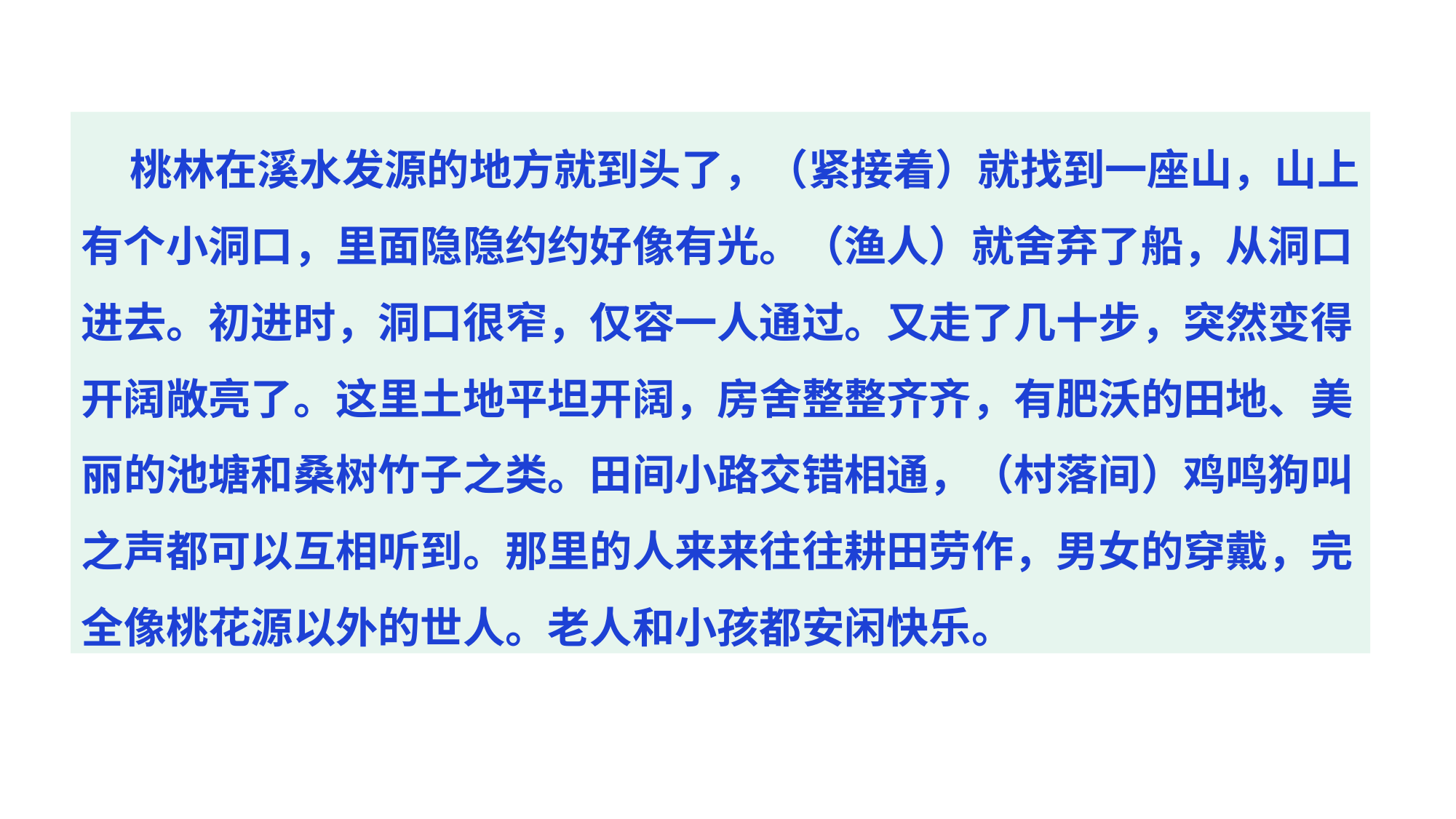

桃林在溪水发源的地方就到头了，（紧接着）就找到一座山，山上有个小洞口，里面隐隐约约好像有光。（渔人）就舍弃了船，从洞口进去。初进时，洞口很窄，仅容一人通过。又走了几十步，突然变得开阔敞亮了。这里土地平坦开阔，房舍整整齐齐，有肥沃的田地、美丽的池塘和桑树竹子之类。田间小路交错相通，（村落间）鸡鸣狗叫之声都可以互相听到。那里的人来来往往耕田劳作，男女的穿戴，完全像桃花源以外的世人。老人和小孩都安闲快乐。